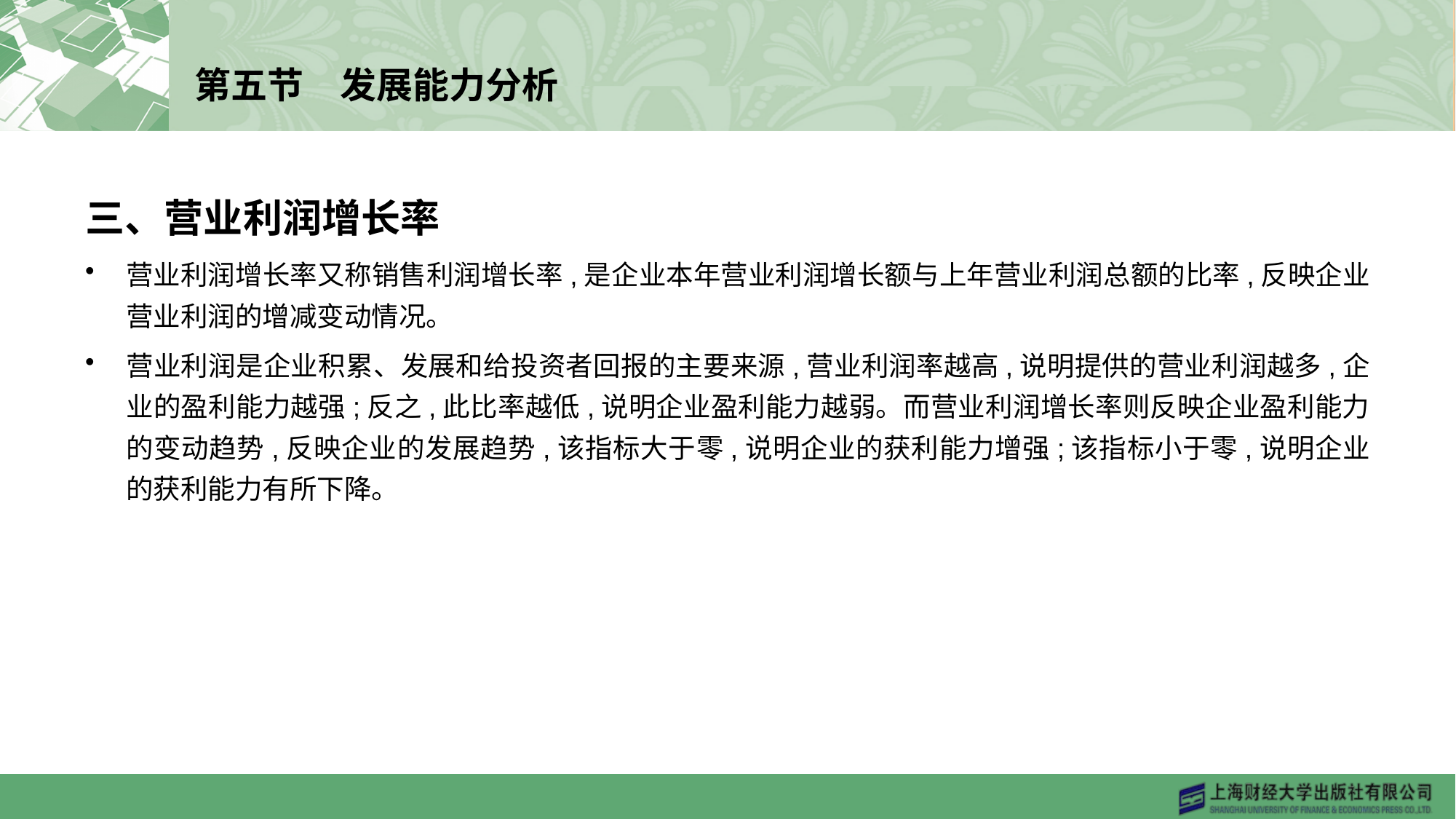

# 第五节　发展能力分析
三、营业利润增长率
营业利润增长率又称销售利润增长率,是企业本年营业利润增长额与上年营业利润总额的比率,反映企业营业利润的增减变动情况。
营业利润是企业积累、发展和给投资者回报的主要来源,营业利润率越高,说明提供的营业利润越多,企业的盈利能力越强;反之,此比率越低,说明企业盈利能力越弱。而营业利润增长率则反映企业盈利能力的变动趋势,反映企业的发展趋势,该指标大于零,说明企业的获利能力增强;该指标小于零,说明企业的获利能力有所下降。